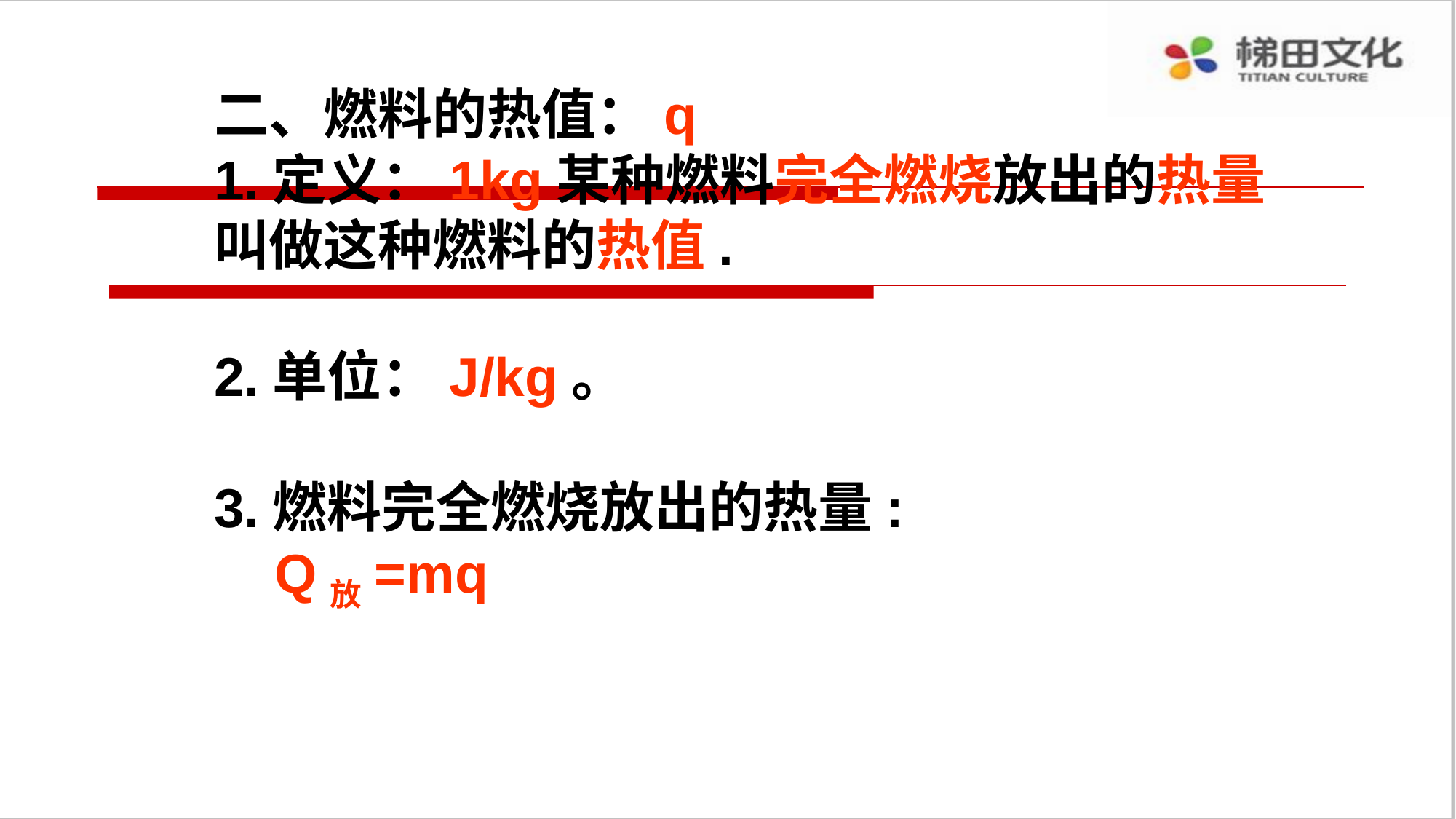

二、燃料的热值：q
1.定义：1kg某种燃料完全燃烧放出的热量叫做这种燃料的热值.

2.单位：J/kg。

3.燃料完全燃烧放出的热量:
    Q放=mq